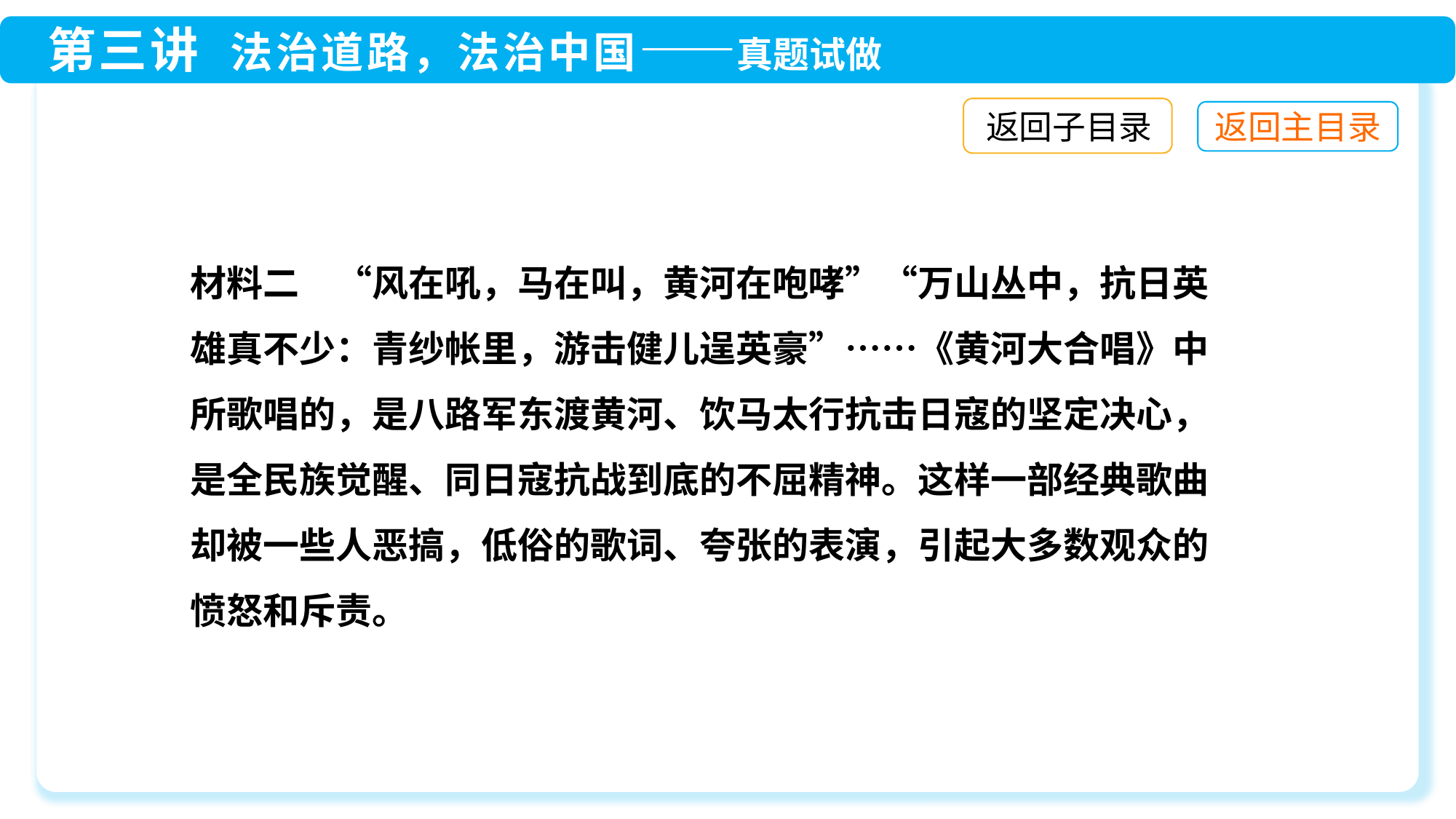

返回子目录

材料二　“风在吼，马在叫，黄河在咆哮”“万山丛中，抗日英雄真不少：青纱帐里，游击健儿逞英豪”……《黄河大合唱》中所歌唱的，是八路军东渡黄河、饮马太行抗击日寇的坚定决心，是全民族觉醒、同日寇抗战到底的不屈精神。这样一部经典歌曲却被一些人恶搞，低俗的歌词、夸张的表演，引起大多数观众的愤怒和斥责。